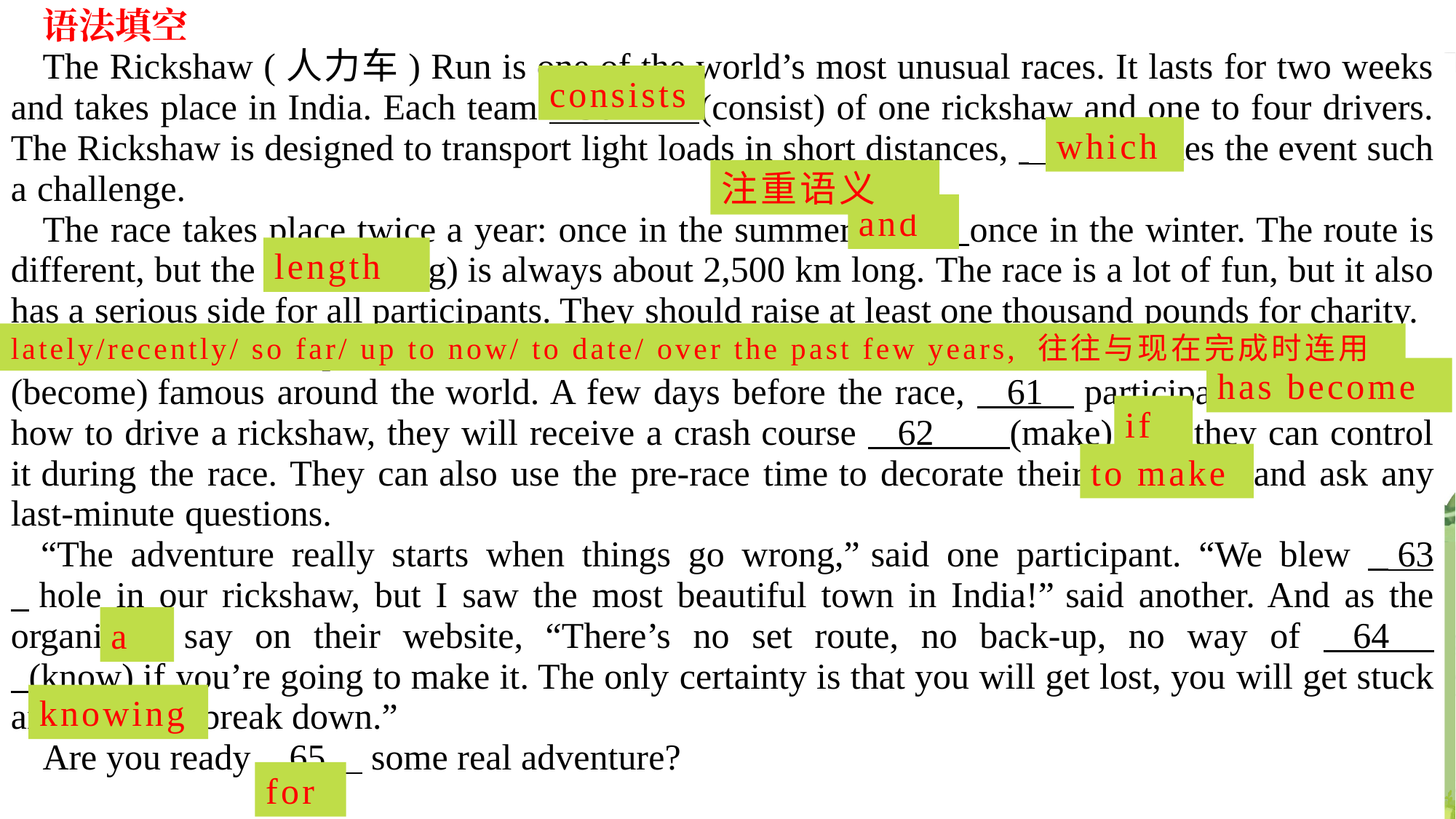

语法填空
The Rickshaw (人力车) Run is one of the world’s most unusual races. It lasts for two weeks and takes place in India. Each team    56        (consist) of one rickshaw and one to four drivers. The Rickshaw is designed to transport light loads in short distances,    57    makes the event such a challenge.
The race takes place twice a year: once in the summer    58    once in the winter. The route is different, but the    59    (long) is always about 2,500 km long. The race is a lot of fun, but it also has a serious side for all participants. They should raise at least one thousand pounds for charity.
The first race took place in 2006 with 34 teams. Since then, the Rickshaw Run    60
(become) famous around the world. A few days before the race,    61    participants don’t know how to drive a rickshaw, they will receive a crash course    62       (make) sure they can control it during the race. They can also use the pre-race time to decorate their rickshaws and ask any last-minute questions.
“The adventure really starts when things go wrong,” said one participant. “We blew    63    hole in our rickshaw, but I saw the most beautiful town in India!” said another. And as the organizers say on their website, “There’s no set route, no back-up, no way of    64     (know) if you’re going to make it. The only certainty is that you will get lost, you will get stuck and you will break down.”
Are you ready    65     some real adventure?

consists
which
注重语义
and
length
lately/recently/ so far/ up to now/ to date/ over the past few years, 往往与现在完成时连用
has become
if
to make
a
knowing
for